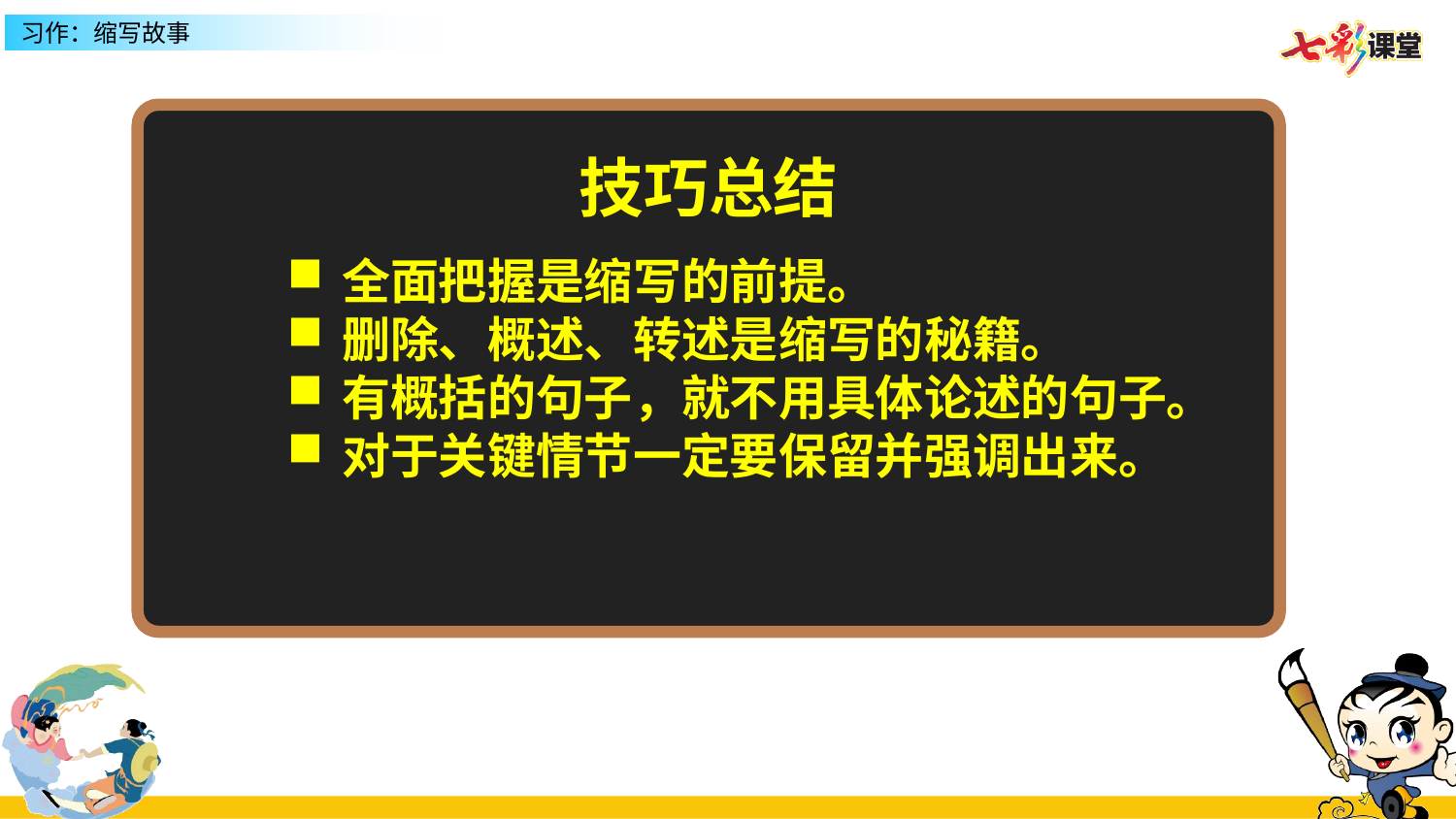

技巧总结
全面把握是缩写的前提。
删除、概述、转述是缩写的秘籍。
有概括的句子，就不用具体论述的句子。
对于关键情节一定要保留并强调出来。